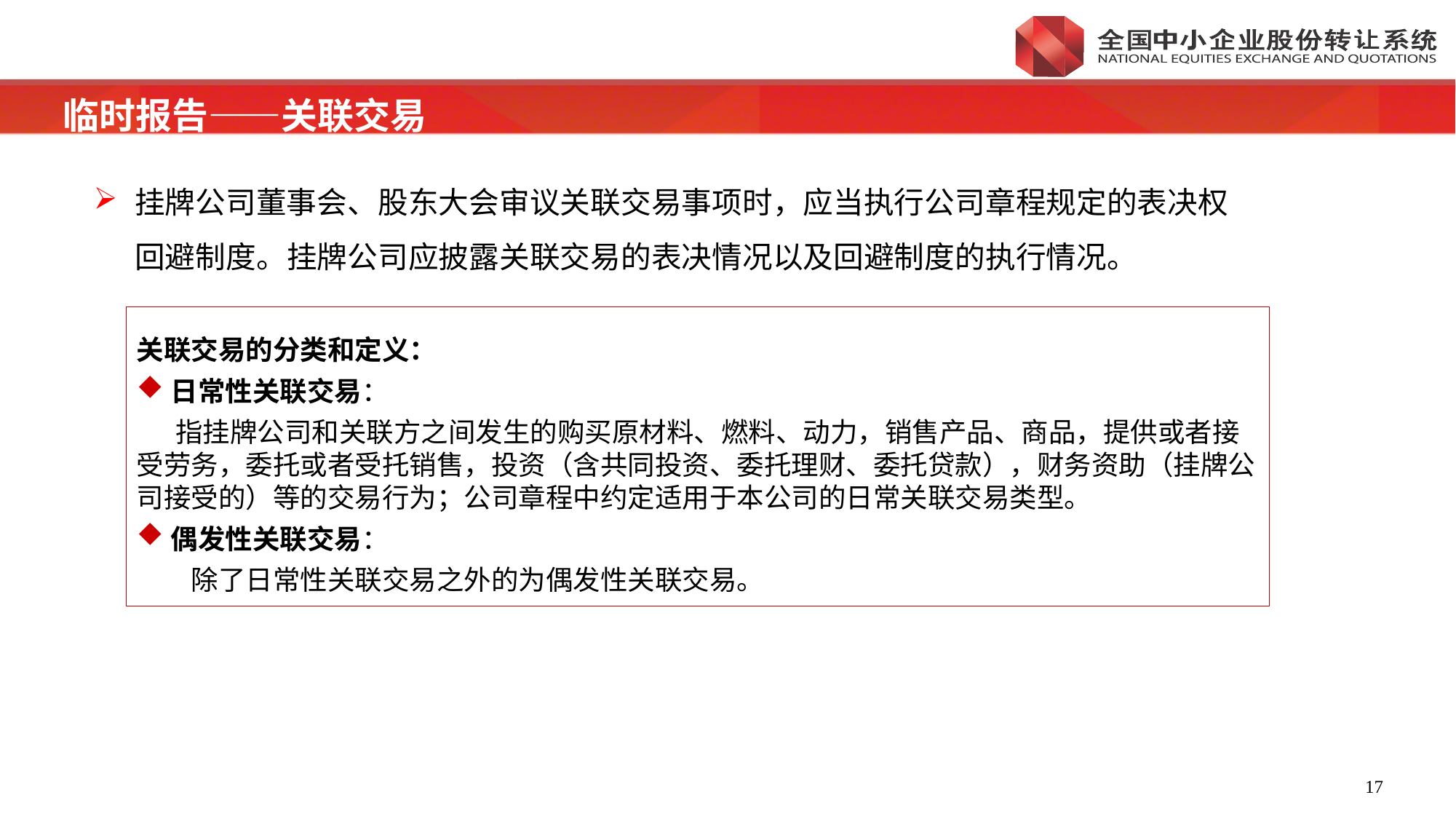

临时报告——关联交易
挂牌公司董事会、股东大会审议关联交易事项时，应当执行公司章程规定的表决权回避制度。挂牌公司应披露关联交易的表决情况以及回避制度的执行情况。
关联交易的分类和定义：
日常性关联交易：
指挂牌公司和关联方之间发生的购买原材料、燃料、动力，销售产品、商品，提供或者接受劳务，委托或者受托销售，投资（含共同投资、委托理财、委托贷款），财务资助（挂牌公司接受的）等的交易行为；公司章程中约定适用于本公司的日常关联交易类型。
偶发性关联交易：
除了日常性关联交易之外的为偶发性关联交易。